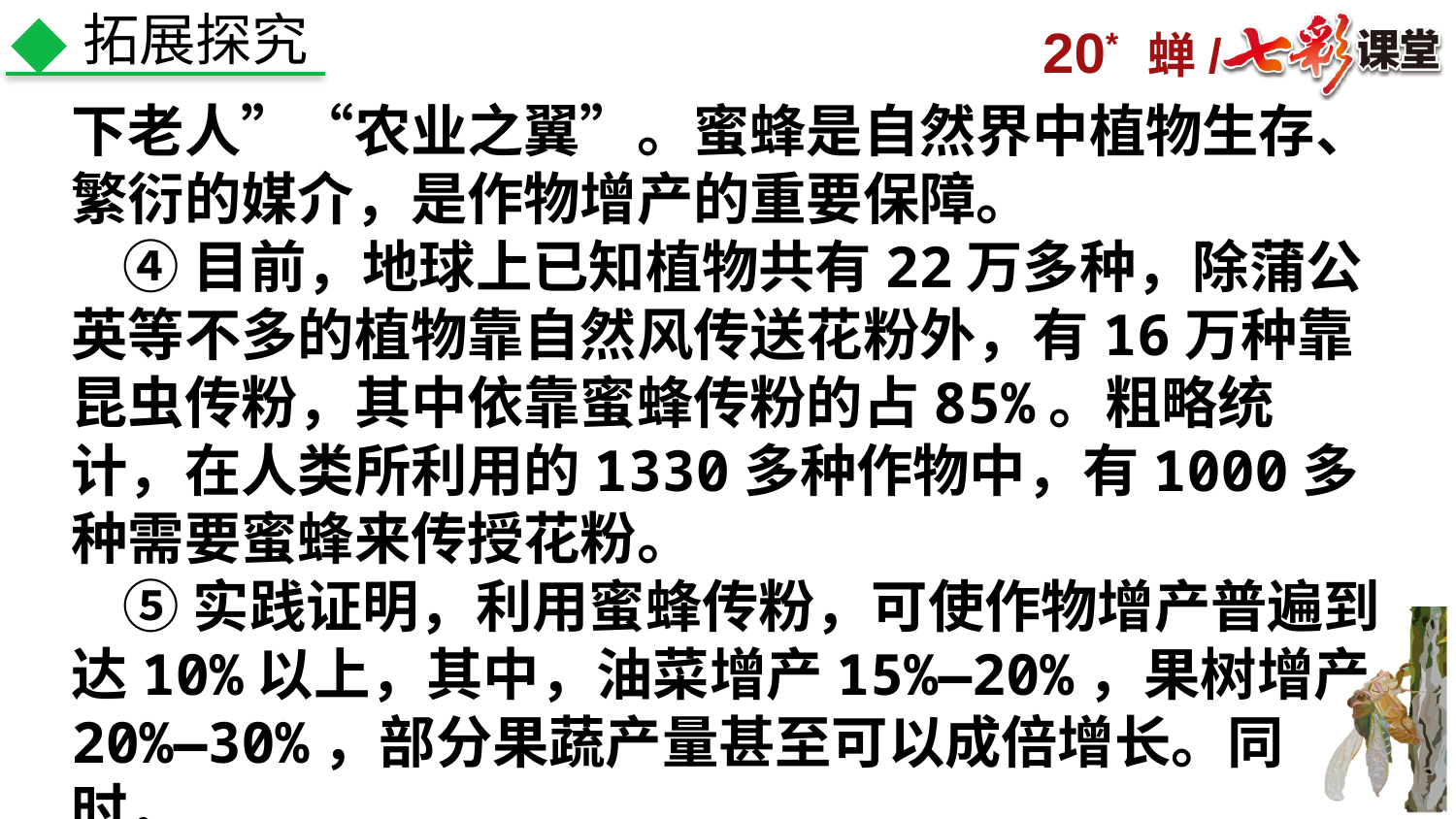

拓展探究

下老人”“农业之翼”。蜜蜂是自然界中植物生存、繁衍的媒介，是作物增产的重要保障。
    ④目前，地球上已知植物共有22万多种，除蒲公英等不多的植物靠自然风传送花粉外，有16万种靠昆虫传粉，其中依靠蜜蜂传粉的占85%。粗略统计，在人类所利用的1330多种作物中，有1000多种需要蜜蜂来传授花粉。
    ⑤实践证明，利用蜜蜂传粉，可使作物增产普遍到达10%以上，其中，油菜增产15%—20%，果树增产20%—30%，部分果蔬产量甚至可以成倍增长。同时，